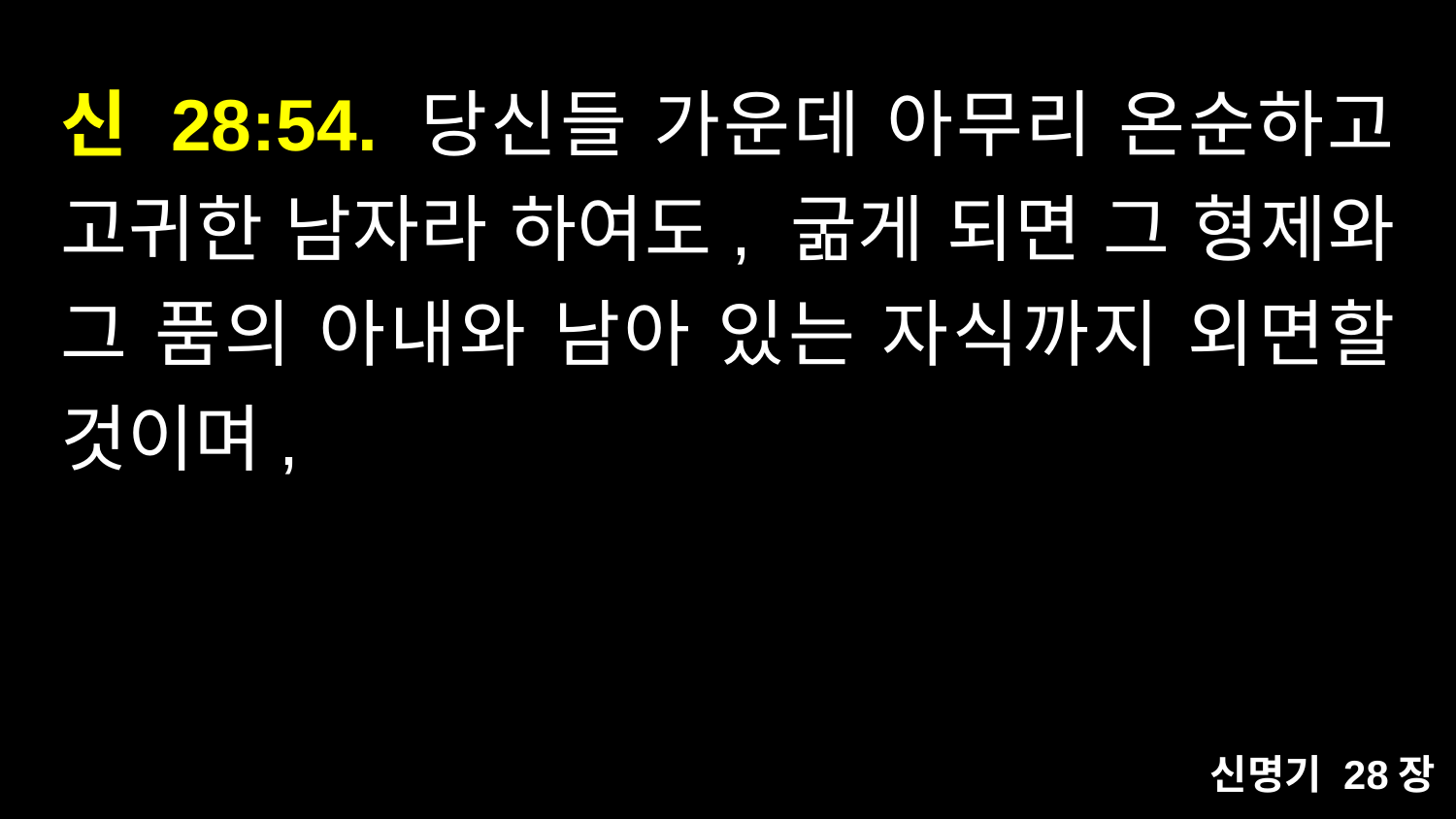

# 신 28:54. 당신들 가운데 아무리 온순하고 고귀한 남자라 하여도, 굶게 되면 그 형제와 그 품의 아내와 남아 있는 자식까지 외면할 것이며,
신명기 28장